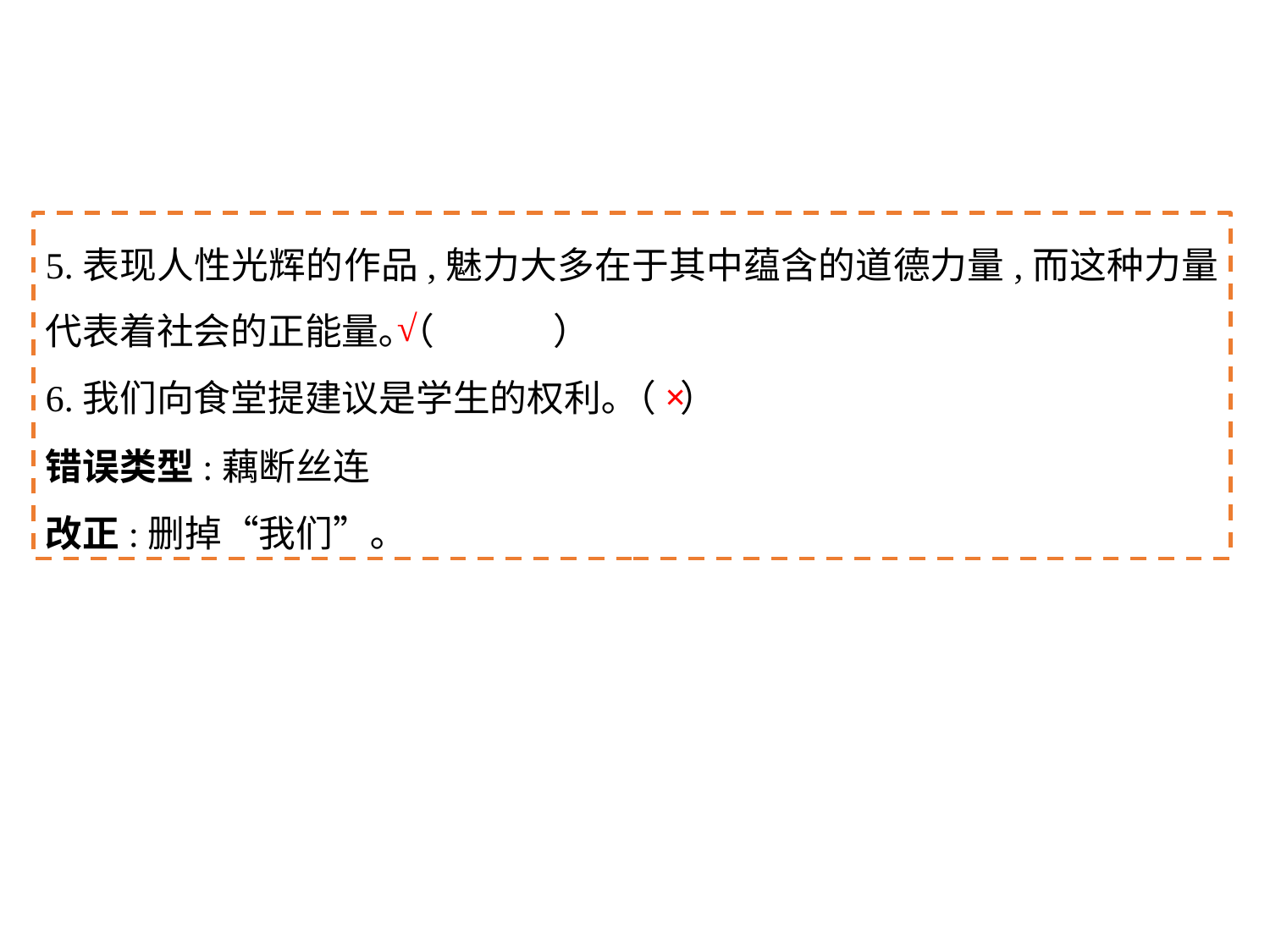

5.表现人性光辉的作品,魅力大多在于其中蕴含的道德力量,而这种力量代表着社会的正能量｡（	）
6.我们向食堂提建议是学生的权利｡（	）

√
×
错误类型:藕断丝连
改正:删掉“我们”｡